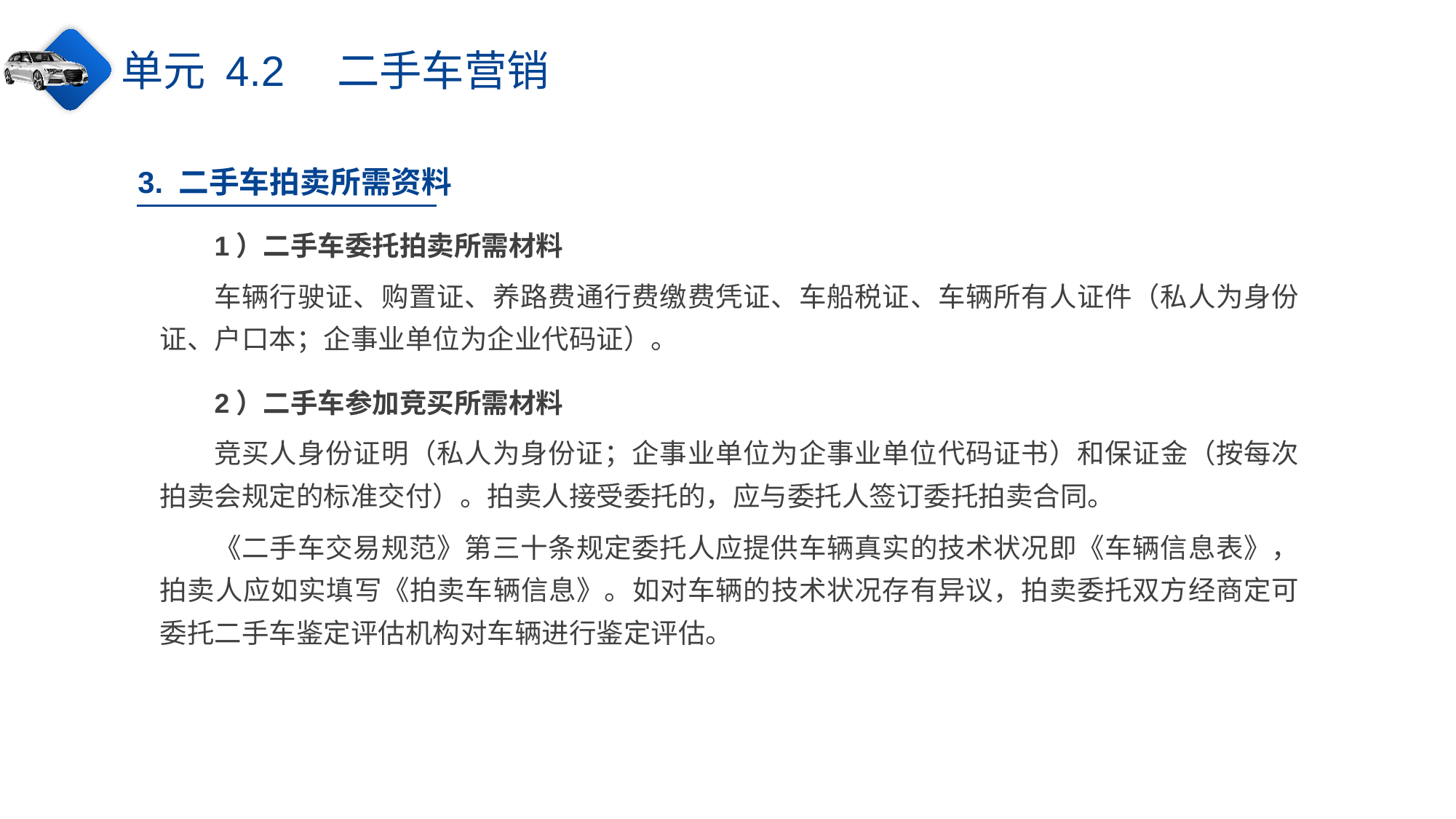

单元 4.2　二手车营销
3. 二手车拍卖所需资料
1）二手车委托拍卖所需材料
车辆行驶证、购置证、养路费通行费缴费凭证、车船税证、车辆所有人证件（私人为身份证、户口本；企事业单位为企业代码证）。
2）二手车参加竞买所需材料
竞买人身份证明（私人为身份证；企事业单位为企事业单位代码证书）和保证金（按每次拍卖会规定的标准交付）。拍卖人接受委托的，应与委托人签订委托拍卖合同。
《二手车交易规范》第三十条规定委托人应提供车辆真实的技术状况即《车辆信息表》，拍卖人应如实填写《拍卖车辆信息》。如对车辆的技术状况存有异议，拍卖委托双方经商定可委托二手车鉴定评估机构对车辆进行鉴定评估。